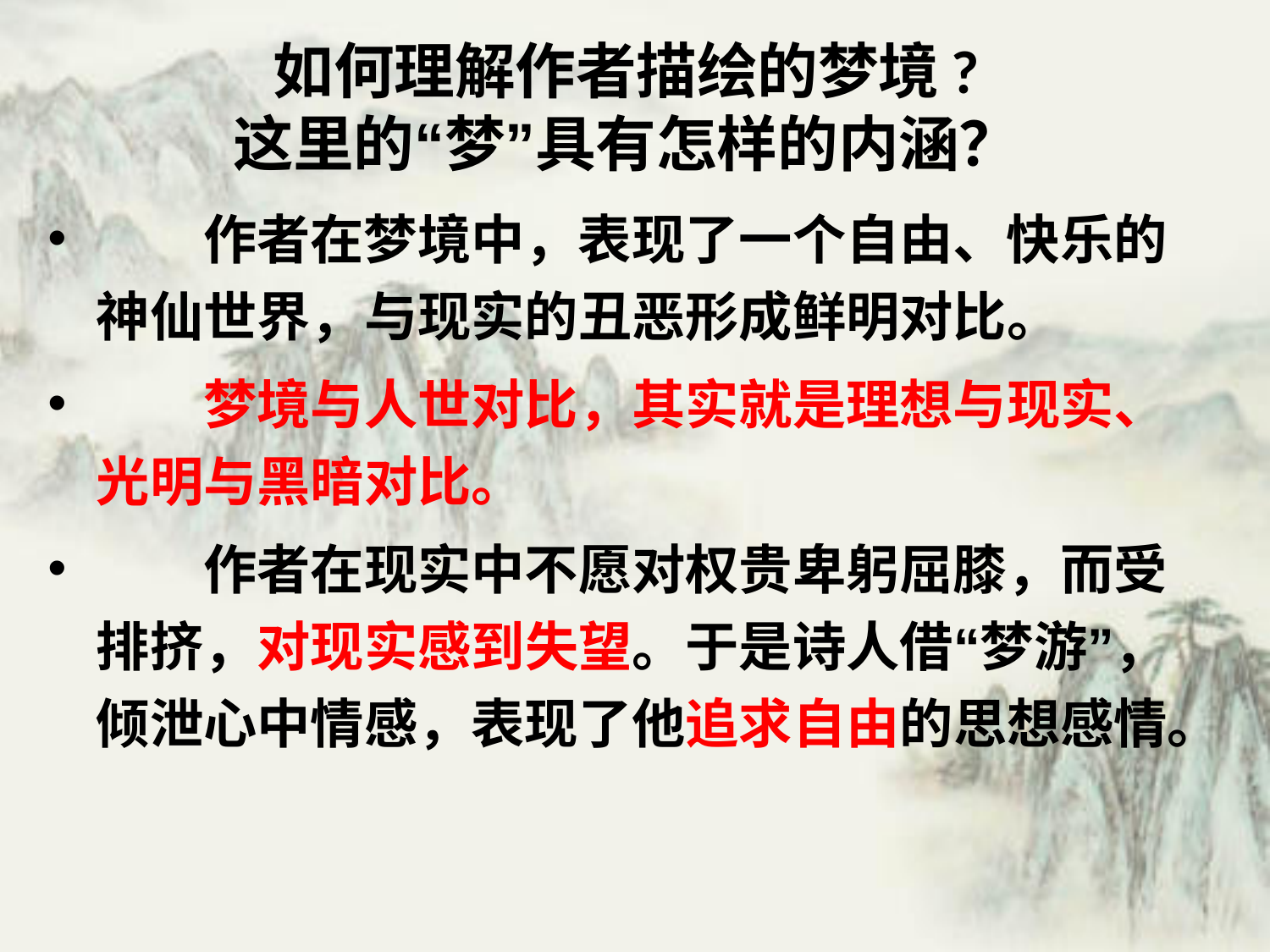

# 如何理解作者描绘的梦境? 这里的“梦”具有怎样的内涵？
　　作者在梦境中，表现了一个自由、快乐的神仙世界，与现实的丑恶形成鲜明对比。
　　梦境与人世对比，其实就是理想与现实、光明与黑暗对比。
　　作者在现实中不愿对权贵卑躬屈膝，而受排挤，对现实感到失望。于是诗人借“梦游”，倾泄心中情感，表现了他追求自由的思想感情。